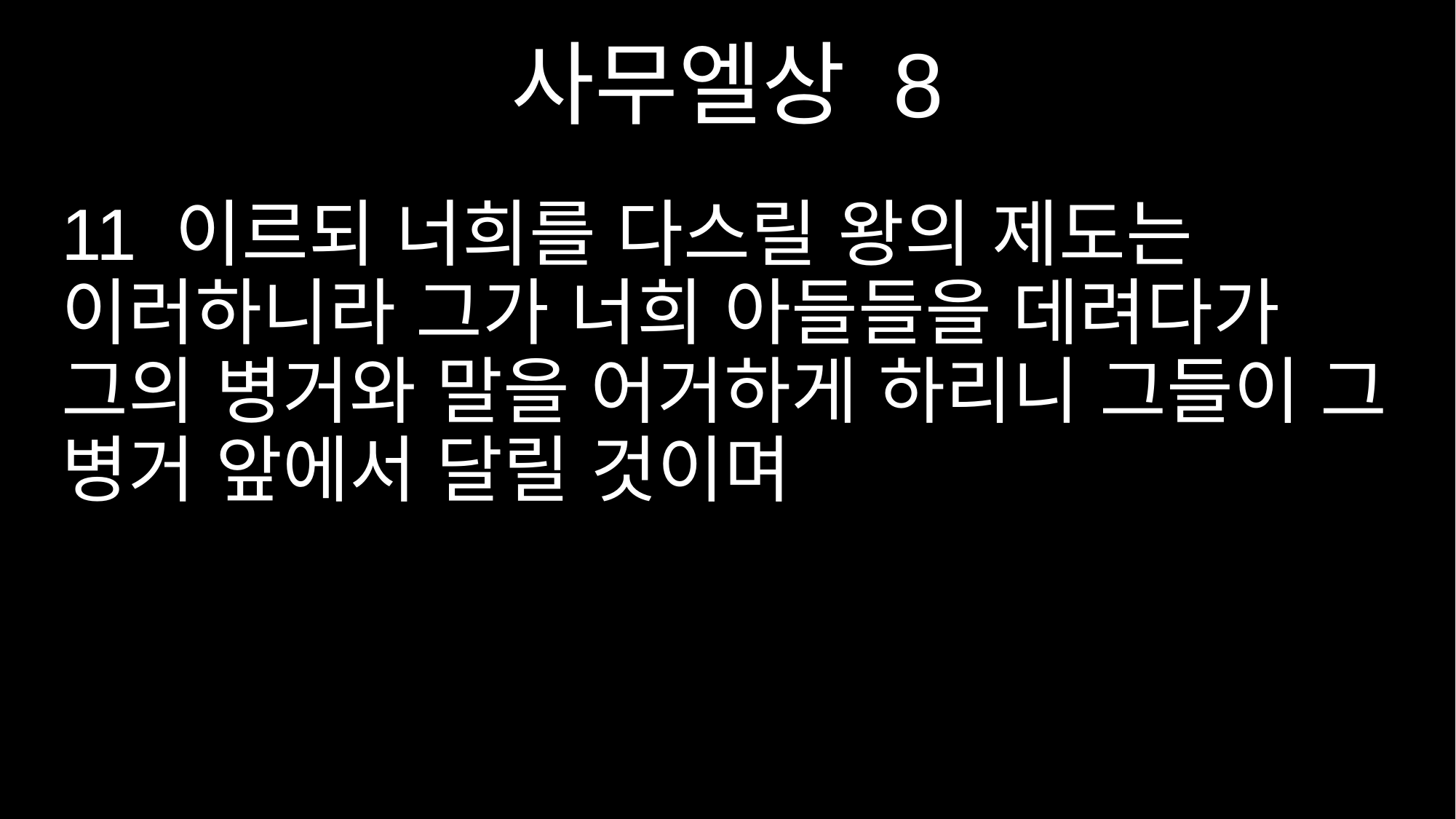

사무엘상 8
11 이르되 너희를 다스릴 왕의 제도는 이러하니라 그가 너희 아들들을 데려다가 그의 병거와 말을 어거하게 하리니 그들이 그 병거 앞에서 달릴 것이며